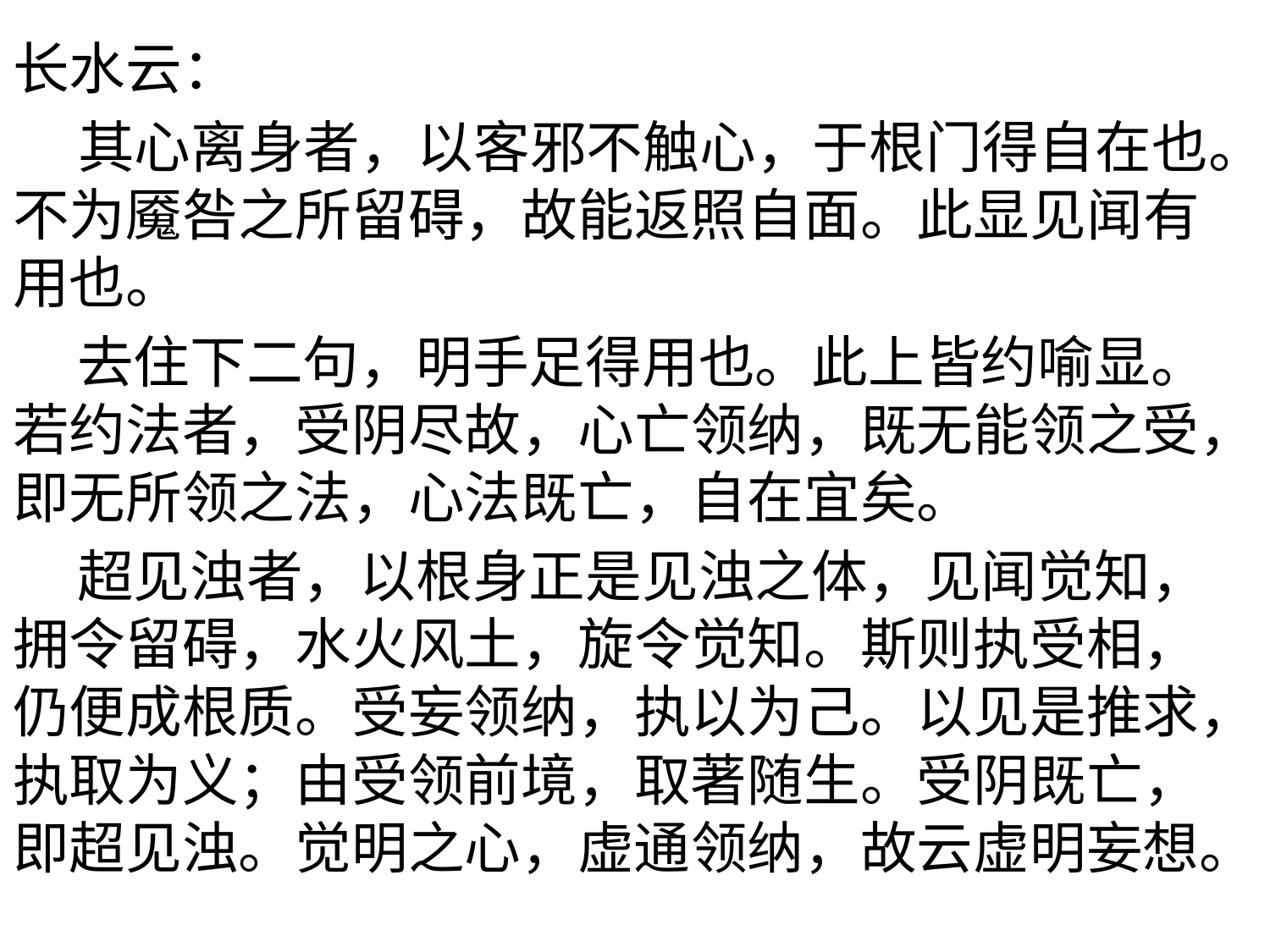

长水云：
    其心离身者，以客邪不触心，于根门得自在也。不为魇咎之所留碍，故能返照自面。此显见闻有用也。
    去住下二句，明手足得用也。此上皆约喻显。若约法者，受阴尽故，心亡领纳，既无能领之受，即无所领之法，心法既亡，自在宜矣。
    超见浊者，以根身正是见浊之体，见闻觉知，拥令留碍，水火风土，旋令觉知。斯则执受相，仍便成根质。受妄领纳，执以为己。以见是推求，执取为义；由受领前境，取著随生。受阴既亡，即超见浊。觉明之心，虚通领纳，故云虚明妄想。